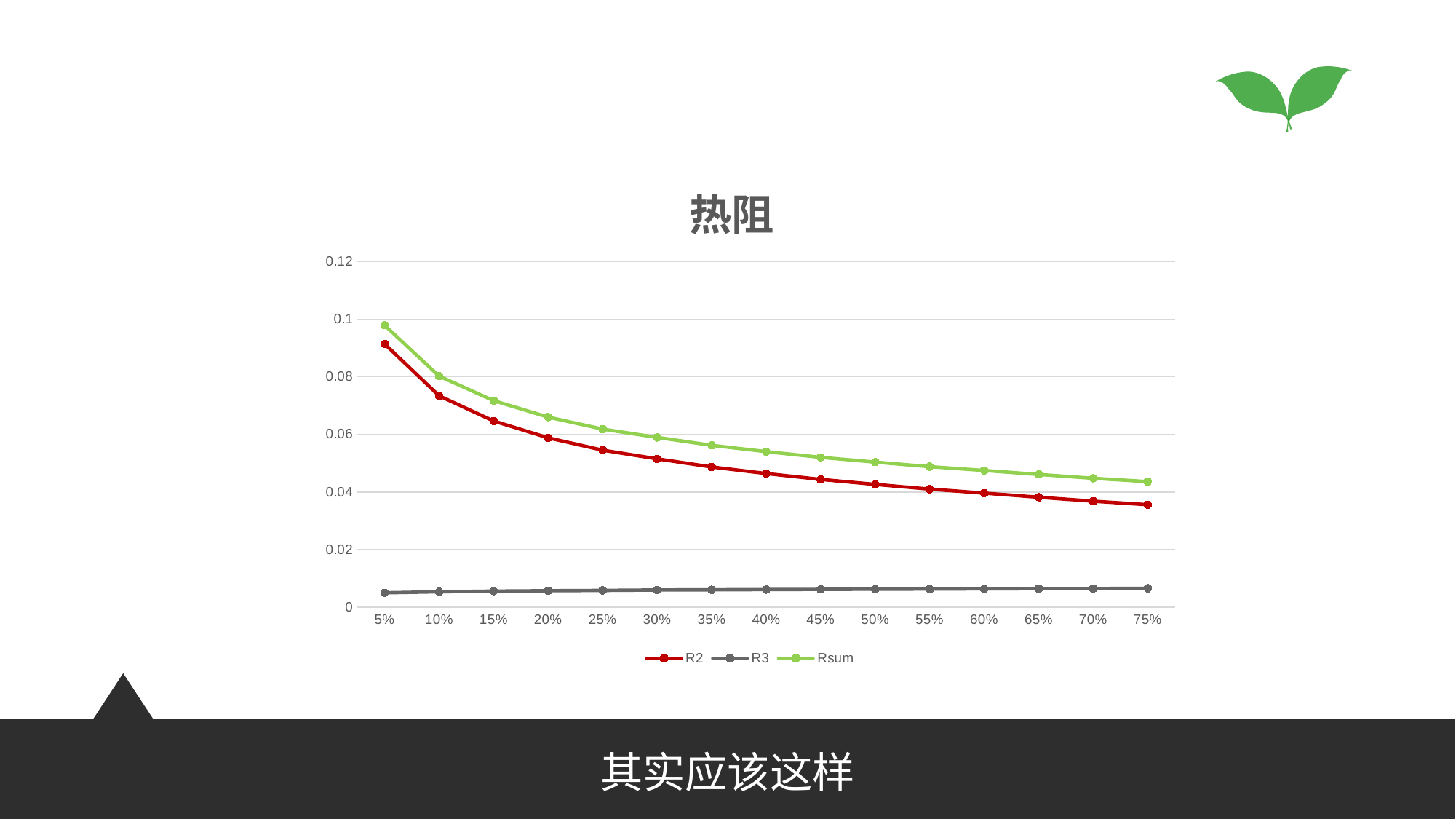

### Chart: 热阻

| Category | R2 | R3 | Rsum |
|---|---|---|---|
| 0.05 | 0.09140015357278114 | 0.005006806169017148 | 0.09788424254972566 |
| 0.1 | 0.07337818838465074 | 0.005349580986281034 | 0.08020505217885915 |
| 0.15 | 0.06463328911811192 | 0.005580917005071003 | 0.0716914889311103 |
| 0.2 | 0.058778910096945816 | 0.005721519714635931 | 0.06597771261950912 |
| 0.25 | 0.05449978477554845 | 0.00583116211679529 | 0.061808229700271104 |
| 0.3 | 0.0514850624361415 | 0.005969781758358882 | 0.05893212700242775 |
| 0.35 | 0.04866799427091023 | 0.00603811888393772 | 0.056183395962775315 |
| 0.4 | 0.046395281456312706 | 0.0061182937847504585 | 0.05399085804899053 |
| 0.45 | 0.044351187334487445 | 0.006180353208388904 | 0.052008823350803715 |
| 0.5 | 0.042619374326667375 | 0.006252528016261839 | 0.05034918515085658 |
| 0.55000000000000004 | 0.04098438382462302 | 0.0063093363041562 | 0.04877100293670659 |
| 0.6 | 0.03960174653175844 | 0.00638148741339383 | 0.04746051675307964 |
| 0.65 | 0.038157239522971564 | 0.006431458122187396 | 0.046065980453086325 |
| 0.7 | 0.036784798399784935 | 0.006480204503952235 | 0.04474228571166454 |
| 0.75 | 0.0355738608690231 | 0.0065471355607935305 | 0.043598279237744 |
其实应该这样